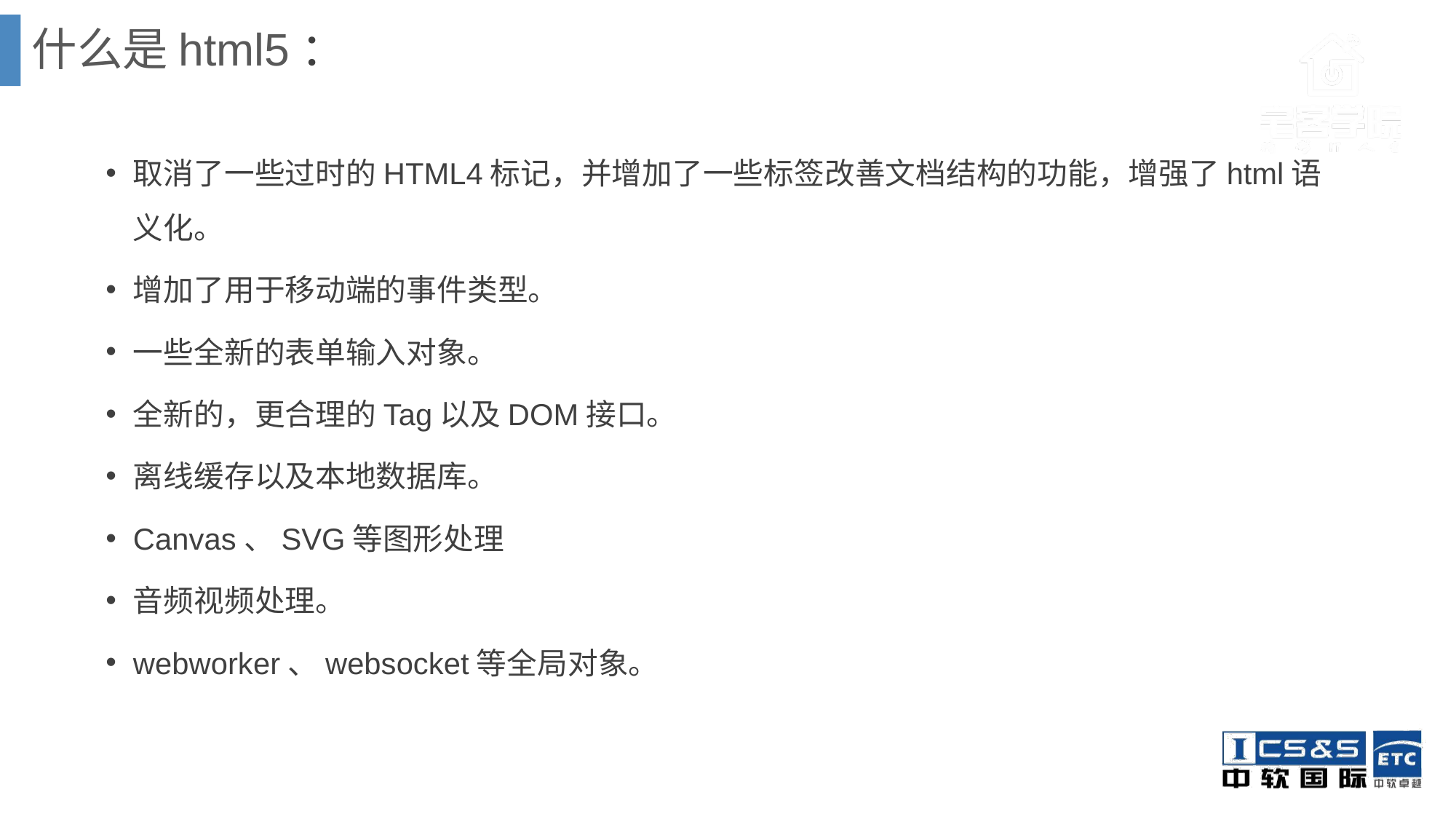

什么是html5：
取消了一些过时的HTML4标记，并增加了一些标签改善文档结构的功能，增强了html语义化。
增加了用于移动端的事件类型。
一些全新的表单输入对象。
全新的，更合理的Tag以及DOM接口。
离线缓存以及本地数据库。
Canvas、SVG等图形处理
音频视频处理。
webworker、websocket等全局对象。